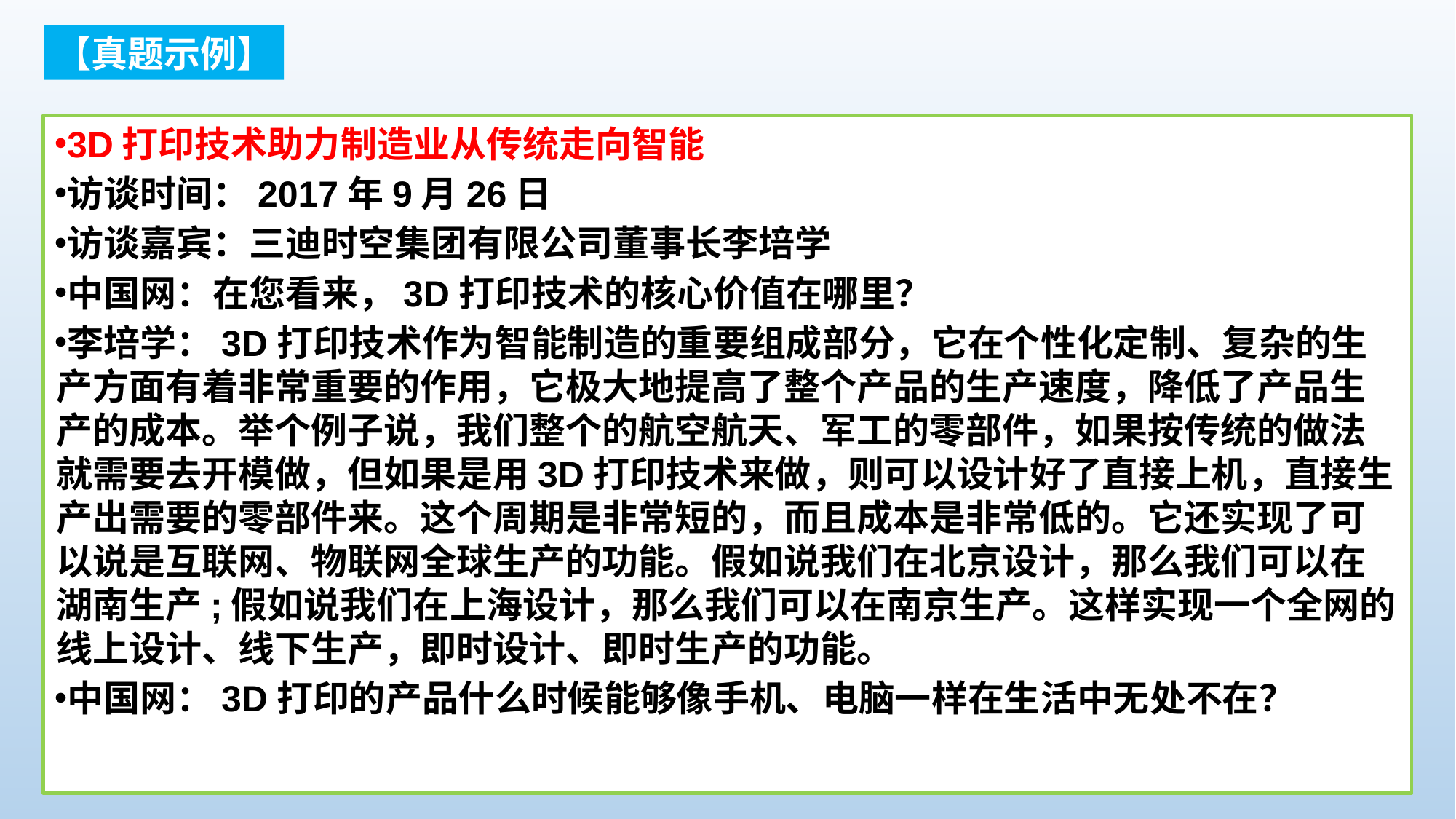

【真题示例】
3D打印技术助力制造业从传统走向智能
访谈时间：2017年9月26日
访谈嘉宾：三迪时空集团有限公司董事长李培学
中国网：在您看来，3D打印技术的核心价值在哪里？
李培学：3D打印技术作为智能制造的重要组成部分，它在个性化定制、复杂的生产方面有着非常重要的作用，它极大地提高了整个产品的生产速度，降低了产品生产的成本。举个例子说，我们整个的航空航天、军工的零部件，如果按传统的做法就需要去开模做，但如果是用3D打印技术来做，则可以设计好了直接上机，直接生产出需要的零部件来。这个周期是非常短的，而且成本是非常低的。它还实现了可以说是互联网、物联网全球生产的功能。假如说我们在北京设计，那么我们可以在湖南生产;假如说我们在上海设计，那么我们可以在南京生产。这样实现一个全网的线上设计、线下生产，即时设计、即时生产的功能。
中国网：3D打印的产品什么时候能够像手机、电脑一样在生活中无处不在？